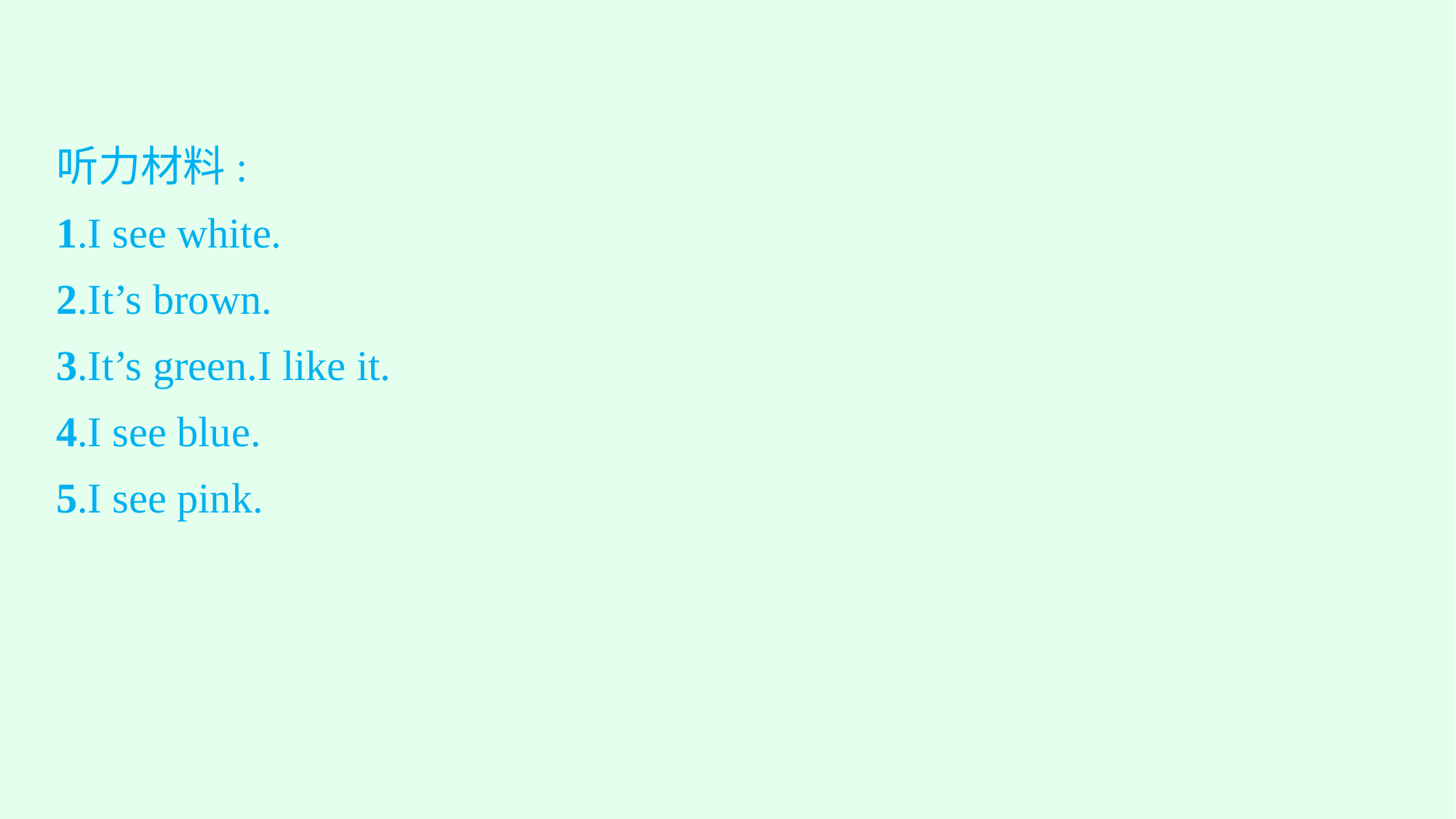

听力材料:
1.I see white.
2.It’s brown.
3.It’s green.I like it.
4.I see blue.
5.I see pink.